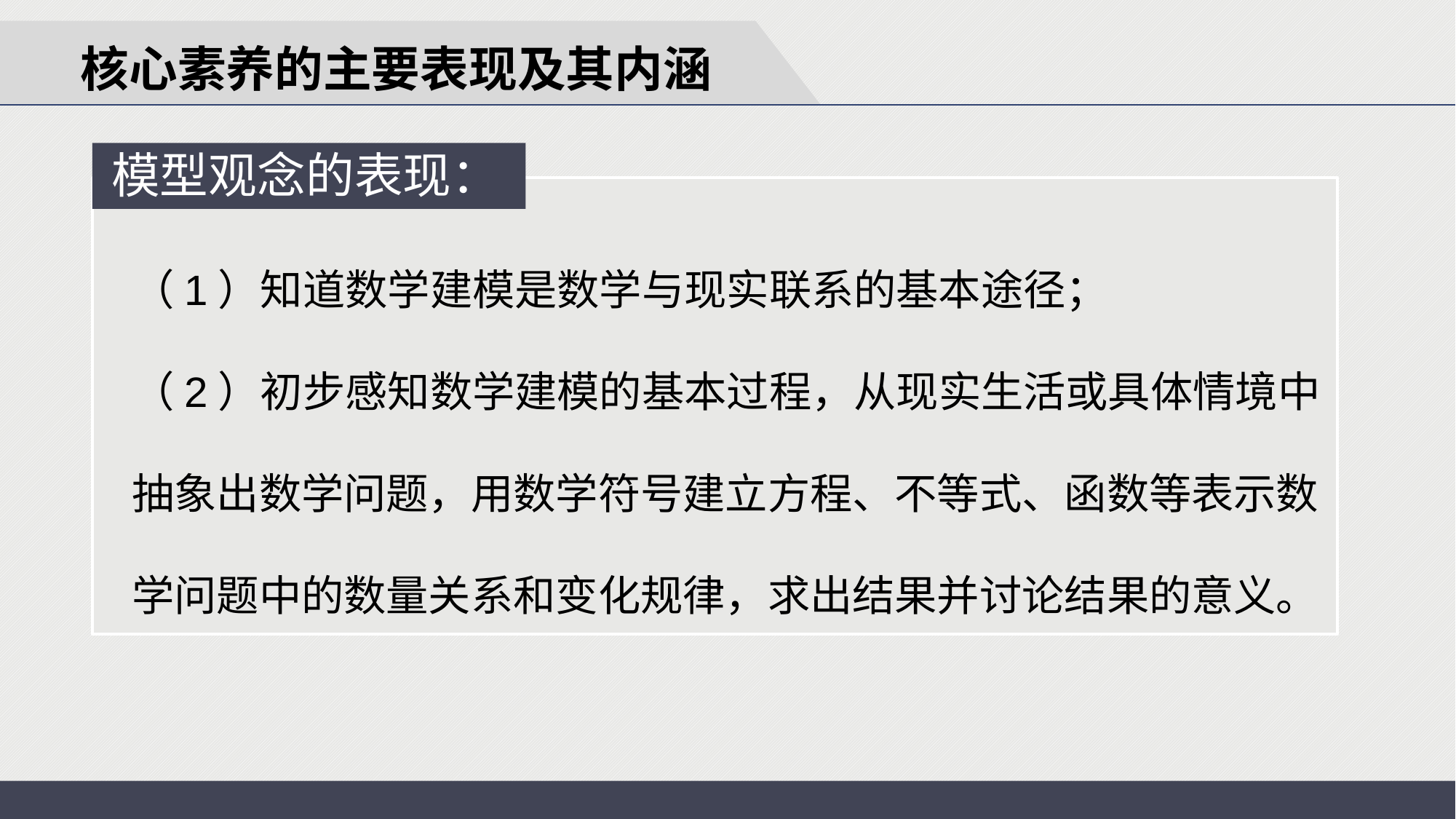

核心素养的主要表现及其内涵
模型观念的表现：

（1）知道数学建模是数学与现实联系的基本途径；
（2）初步感知数学建模的基本过程，从现实生活或具体情境中抽象出数学问题，用数学符号建立方程、不等式、函数等表示数学问题中的数量关系和变化规律，求出结果并讨论结果的意义。